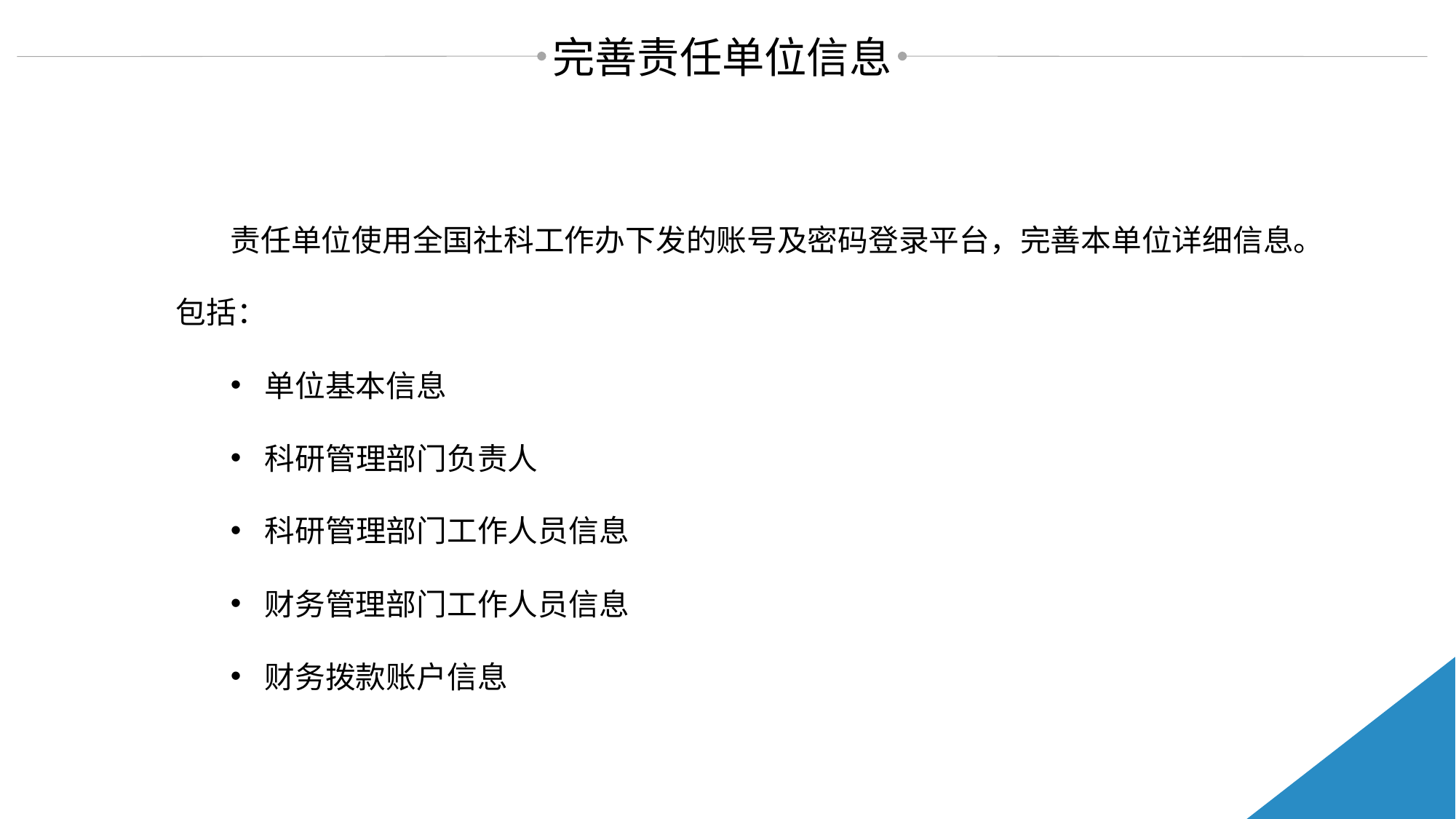

完善责任单位信息
       责任单位使用全国社科工作办下发的账号及密码登录平台，完善本单位详细信息。
包括：
单位基本信息
科研管理部门负责人
科研管理部门工作人员信息
财务管理部门工作人员信息
财务拨款账户信息